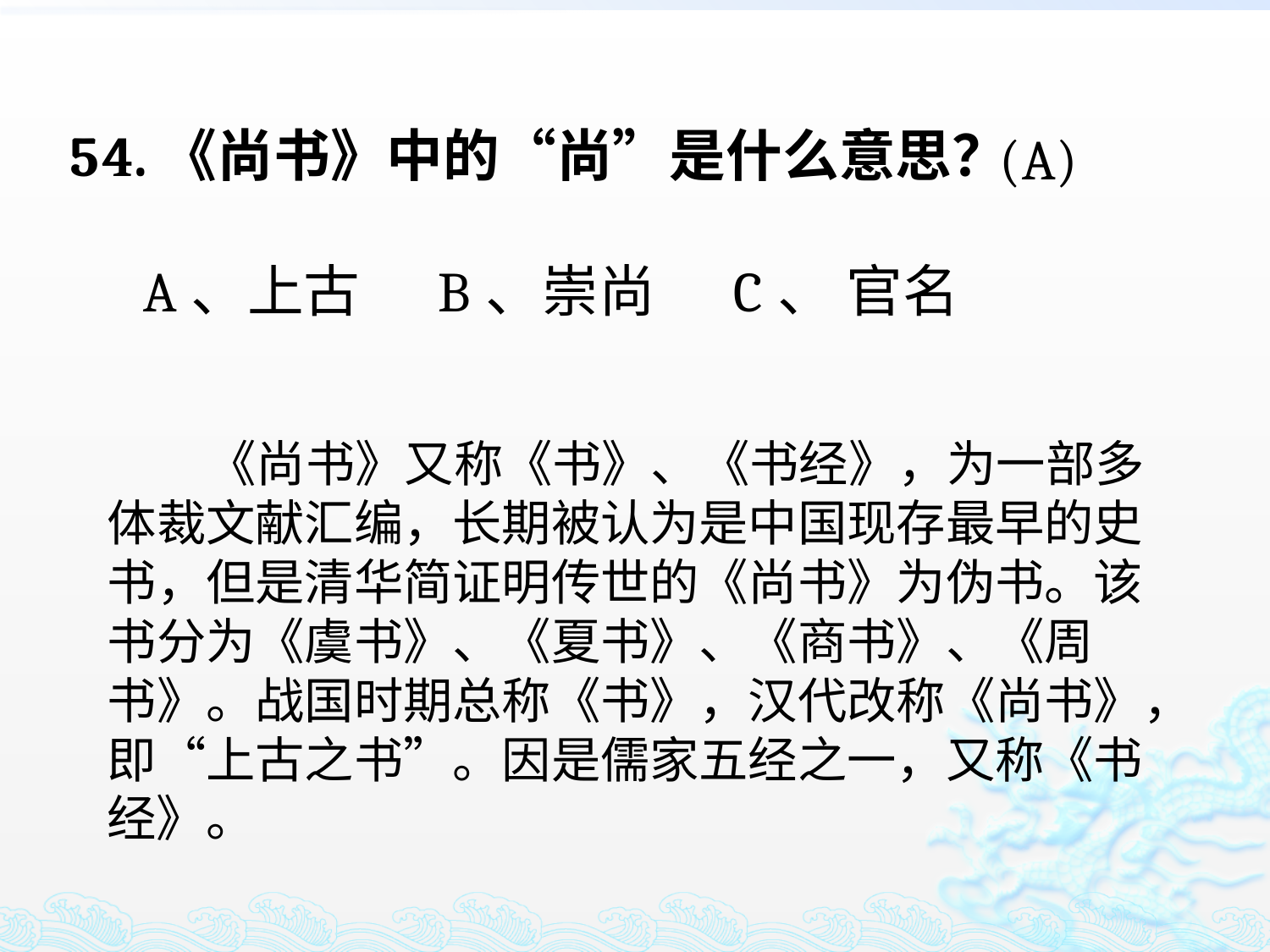

54.《尚书》中的“尚”是什么意思？

      A、上古     B、崇尚     C、 官名
(A)
        《尚书》又称《书》、《书经》，为一部多体裁文献汇编，长期被认为是中国现存最早的史书，但是清华简证明传世的《尚书》为伪书。该书分为《虞书》、《夏书》、《商书》、《周书》。战国时期总称《书》，汉代改称《尚书》，即“上古之书”。因是儒家五经之一，又称《书经》。